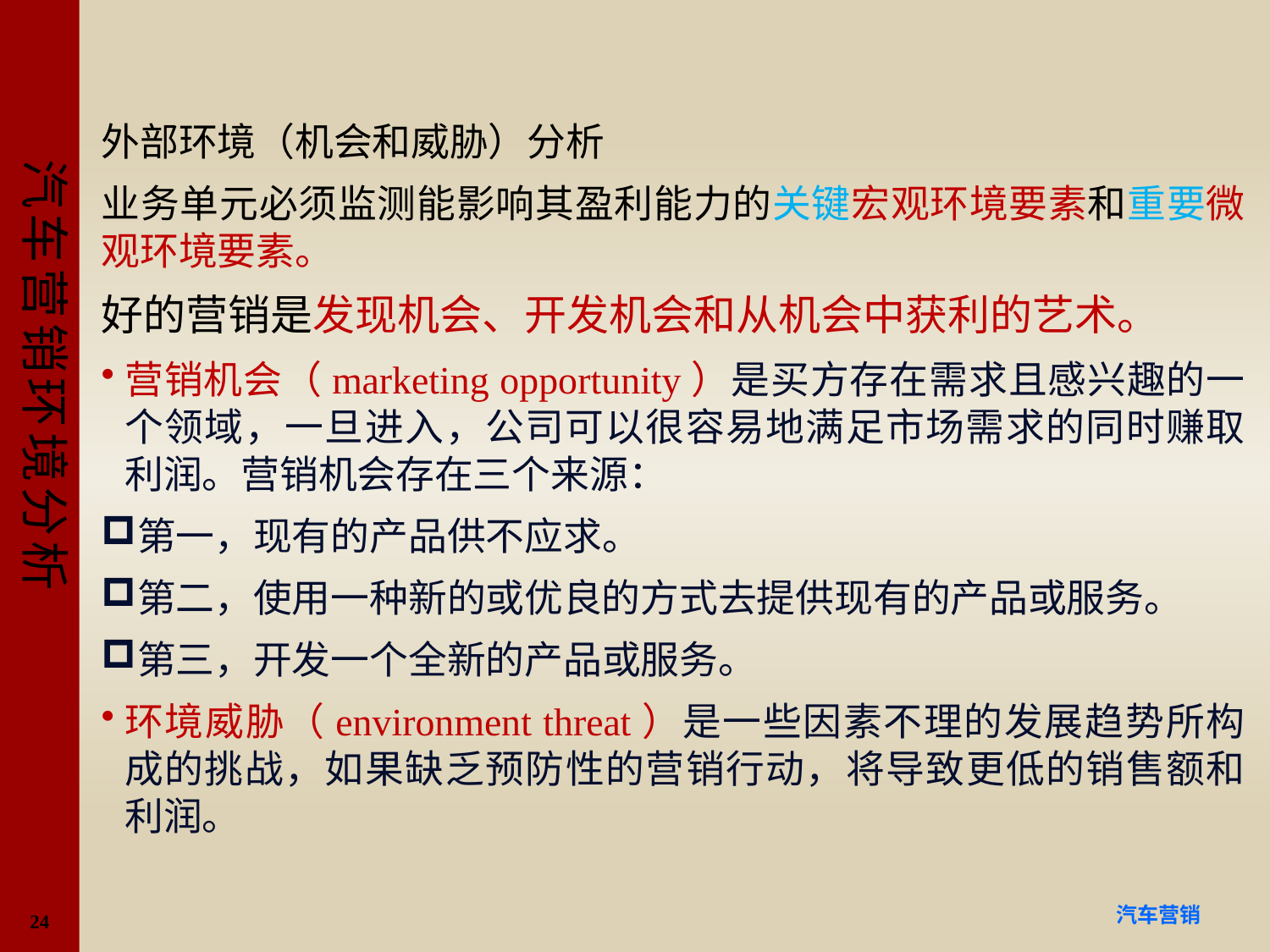

#
外部环境（机会和威胁）分析
业务单元必须监测能影响其盈利能力的关键宏观环境要素和重要微观环境要素。
好的营销是发现机会、开发机会和从机会中获利的艺术。
营销机会（marketing opportunity）是买方存在需求且感兴趣的一个领域，一旦进入，公司可以很容易地满足市场需求的同时赚取利润。营销机会存在三个来源：
第一，现有的产品供不应求。
第二，使用一种新的或优良的方式去提供现有的产品或服务。
第三，开发一个全新的产品或服务。
环境威胁（environment threat）是一些因素不理的发展趋势所构成的挑战，如果缺乏预防性的营销行动，将导致更低的销售额和利润。

24